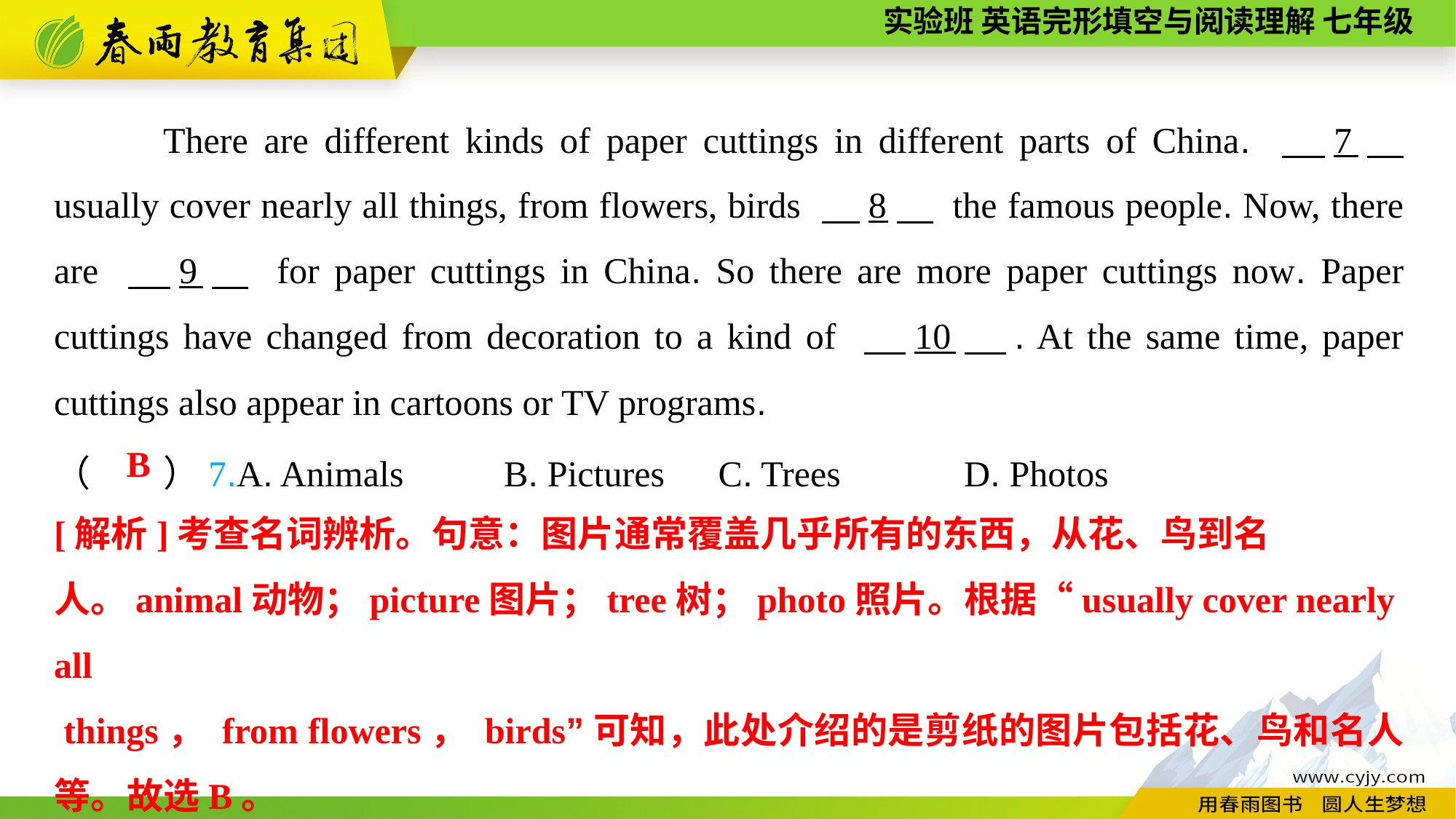

There are different kinds of paper cuttings in different parts of China. 　7　 usually cover nearly all things, from flowers, birds 　8　 the famous people. Now, there are 　9　 for paper cuttings in China. So there are more paper cuttings now. Paper cuttings have changed from decoration to a kind of 　10　. At the same time, paper cuttings also appear in cartoons or TV programs.
（　　）7.A. Animals           B. Pictures	 C. Trees	    D. Photos
B
[解析]考查名词辨析。句意：图片通常覆盖几乎所有的东西，从花、鸟到名人。animal动物；picture图片；tree树；photo照片。根据“usually cover nearly all
 things， from flowers， birds”可知，此处介绍的是剪纸的图片包括花、鸟和名人等。故选B。